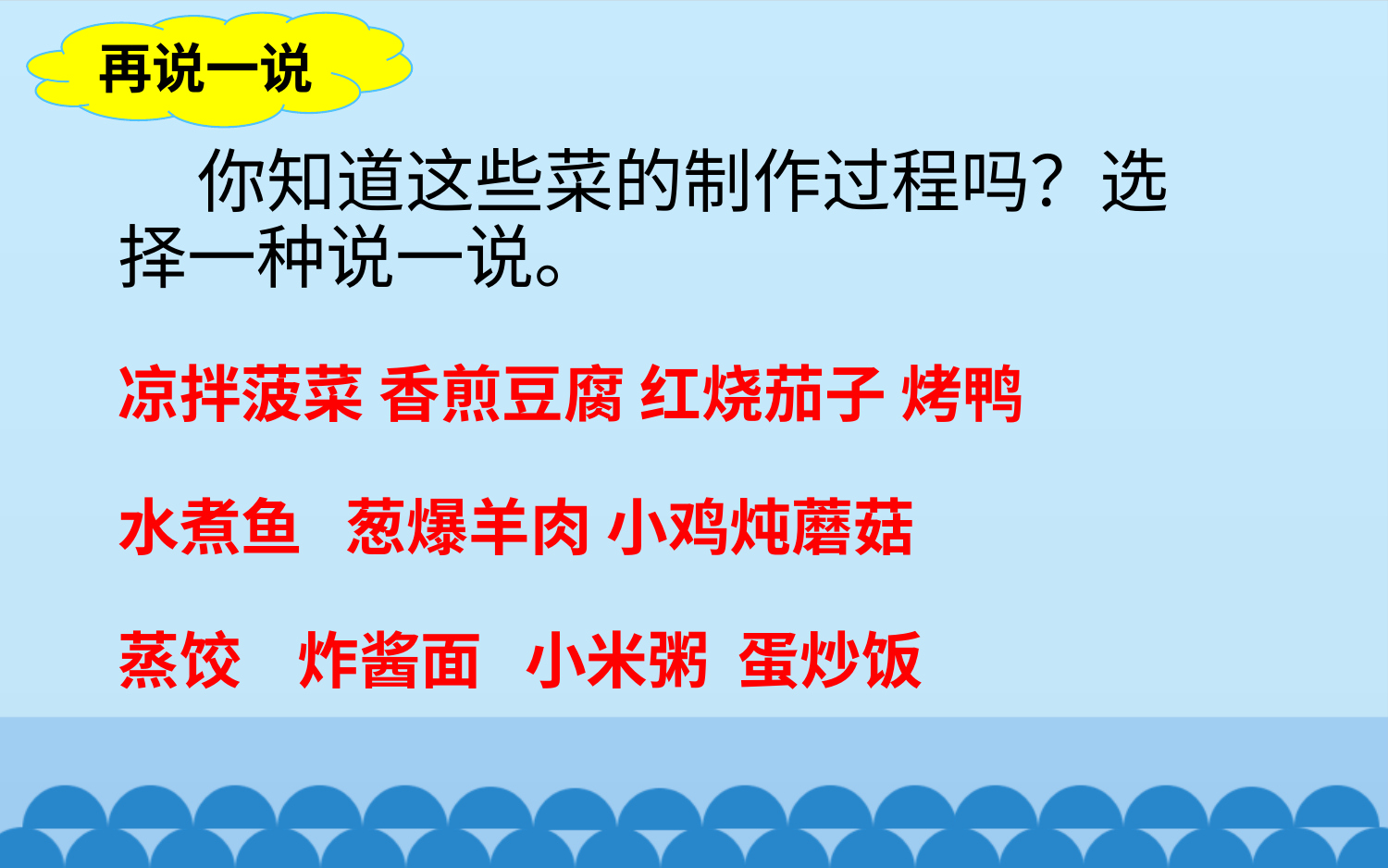

再说一说
# 你知道这些菜的制作过程吗？选择一种说一说。 凉拌菠菜 香煎豆腐 红烧茄子 烤鸭 水煮鱼   葱爆羊肉 小鸡炖蘑菇 蒸饺    炸酱面   小米粥  蛋炒饭